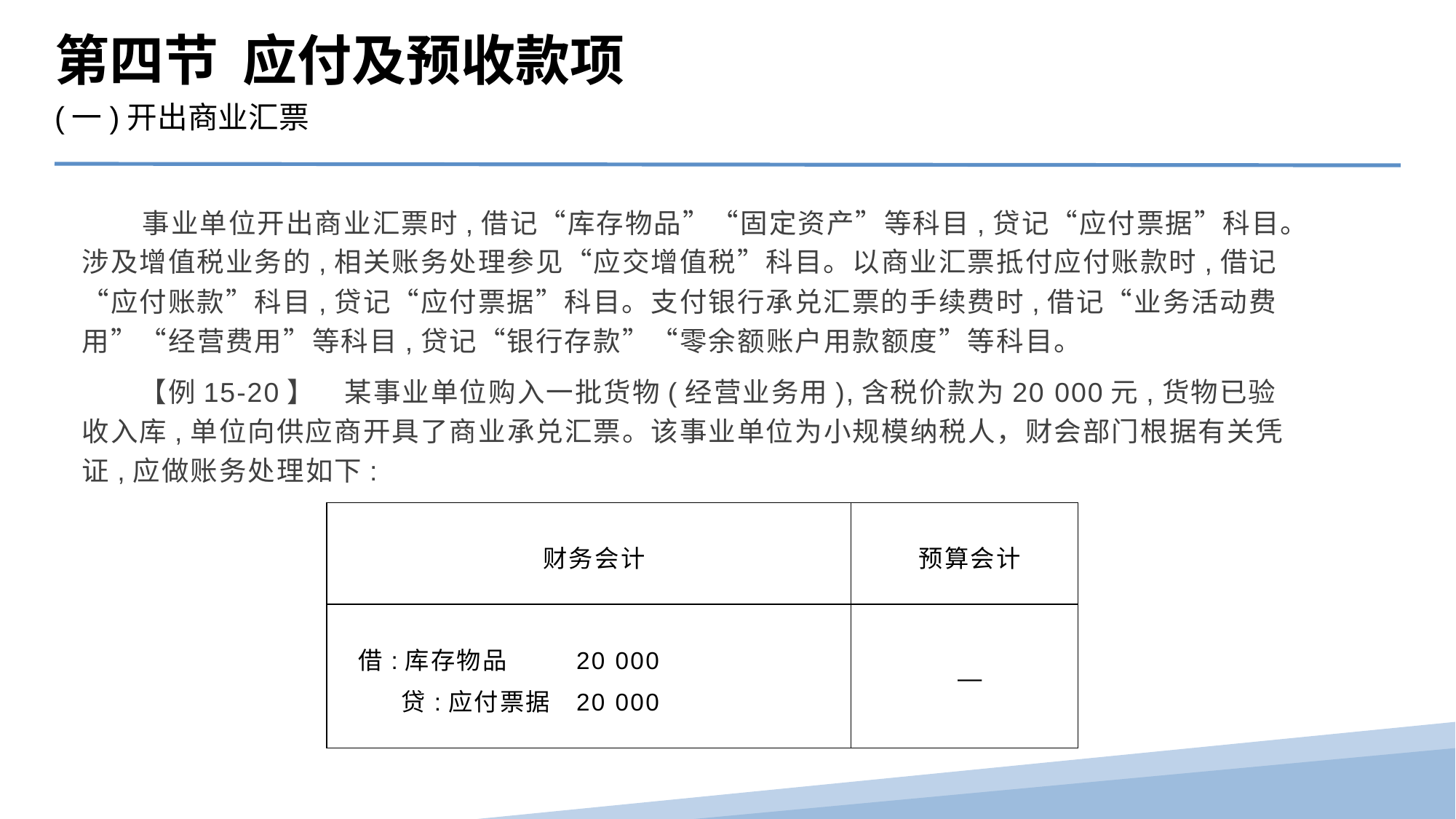

第四节  应付及预收款项
(一)开出商业汇票
       事业单位开出商业汇票时,借记“库存物品”“固定资产”等科目,贷记“应付票据”科目。涉及增值税业务的,相关账务处理参见“应交增值税”科目。以商业汇票抵付应付账款时,借记“应付账款”科目,贷记“应付票据”科目。支付银行承兑汇票的手续费时,借记“业务活动费用”“经营费用”等科目,贷记“银行存款”“零余额账户用款额度”等科目。
　　【例15-20】　某事业单位购入一批货物(经营业务用),含税价款为20 000元,货物已验收入库,单位向供应商开具了商业承兑汇票。该事业单位为小规模纳税人，财会部门根据有关凭证,应做账务处理如下:
| 财务会计 | 预算会计 |
| --- | --- |
| 借:库存物品 20 000 贷:应付票据 20 000 | — |